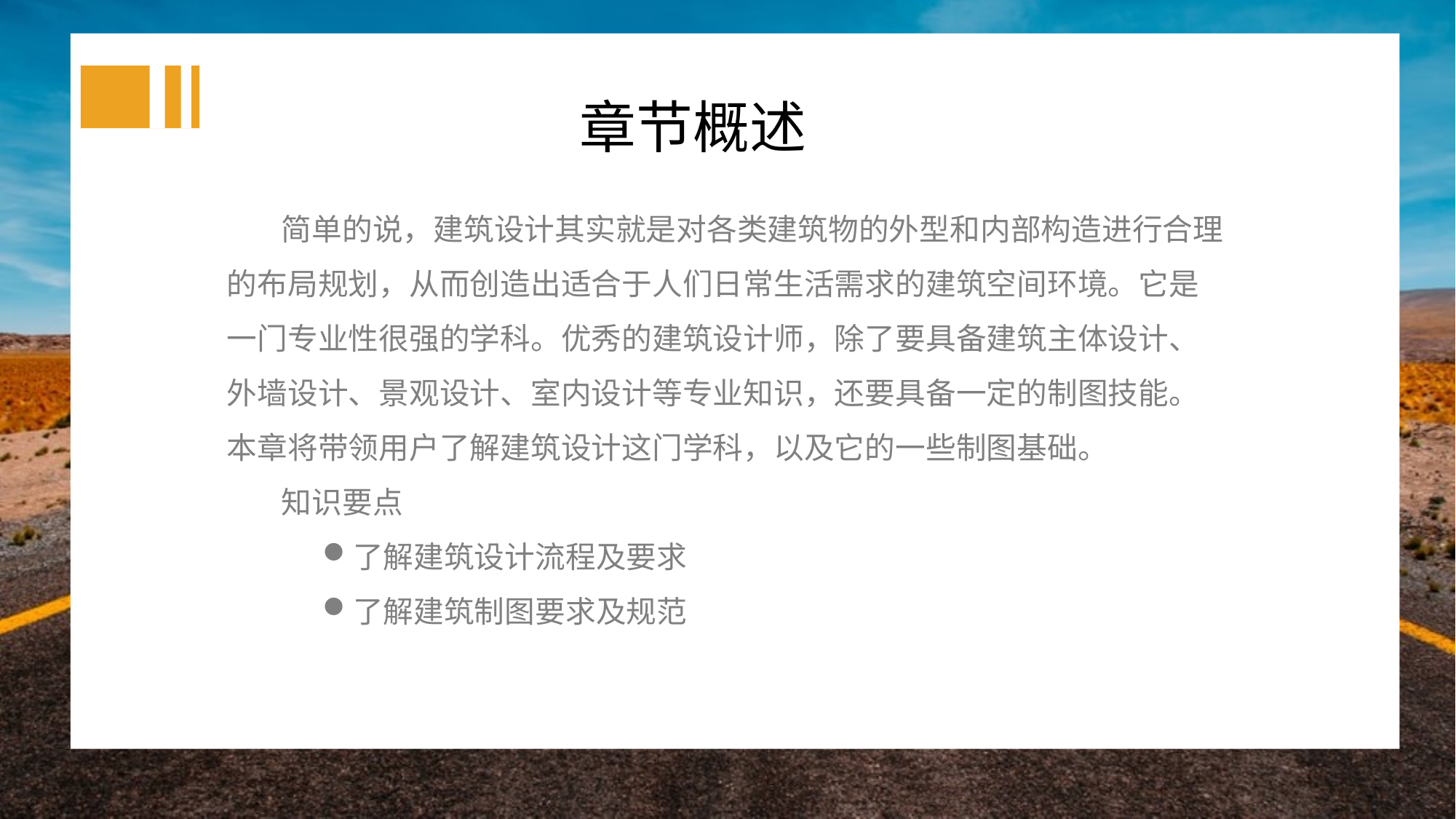

章节概述
简单的说，建筑设计其实就是对各类建筑物的外型和内部构造进行合理的布局规划，从而创造出适合于人们日常生活需求的建筑空间环境。它是一门专业性很强的学科。优秀的建筑设计师，除了要具备建筑主体设计、外墙设计、景观设计、室内设计等专业知识，还要具备一定的制图技能。本章将带领用户了解建筑设计这门学科，以及它的一些制图基础。
知识要点
了解建筑设计流程及要求
了解建筑制图要求及规范